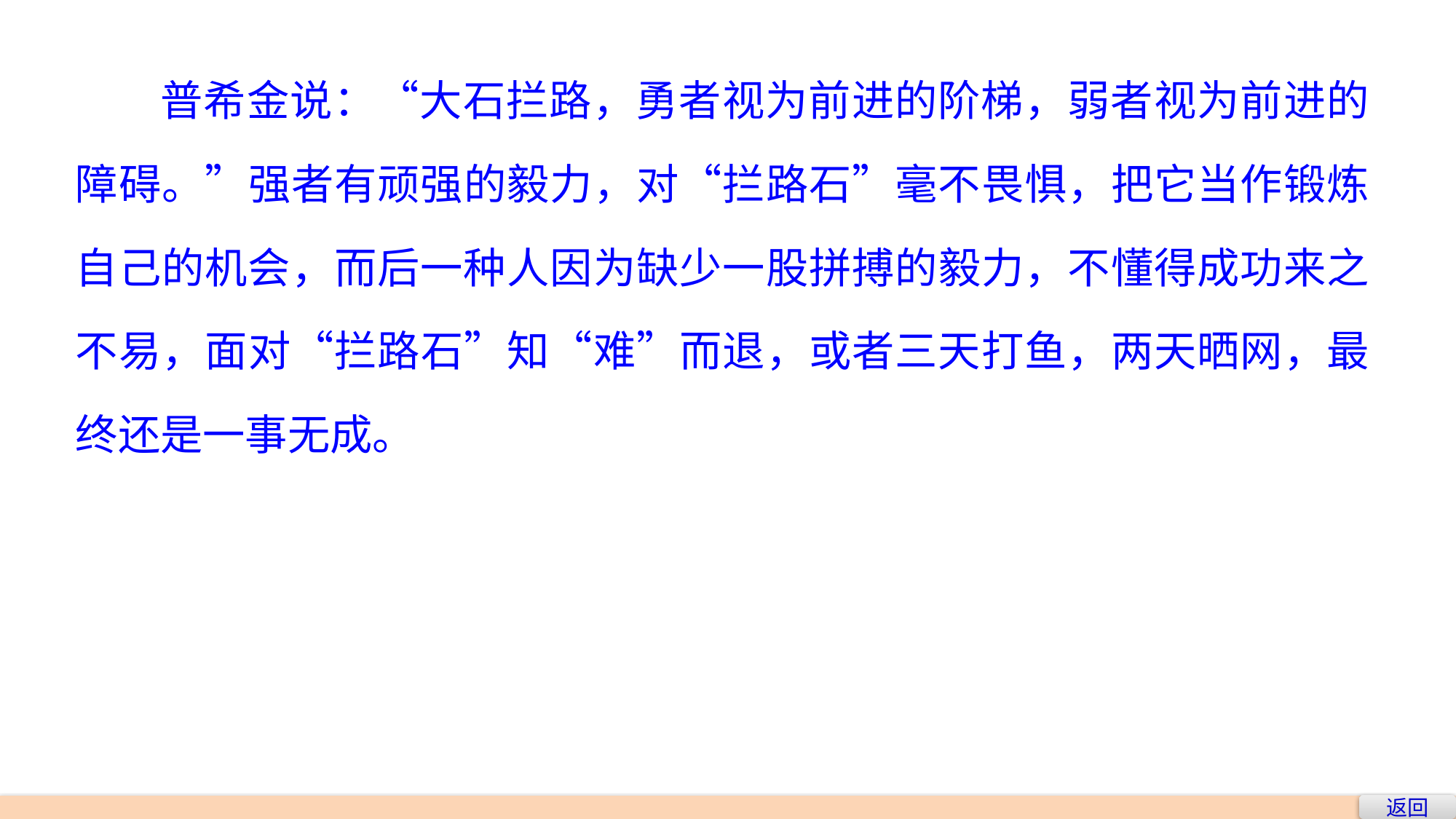

普希金说：“大石拦路，勇者视为前进的阶梯，弱者视为前进的障碍。”强者有顽强的毅力，对“拦路石”毫不畏惧，把它当作锻炼自己的机会，而后一种人因为缺少一股拼搏的毅力，不懂得成功来之不易，面对“拦路石”知“难”而退，或者三天打鱼，两天晒网，最终还是一事无成。
返回